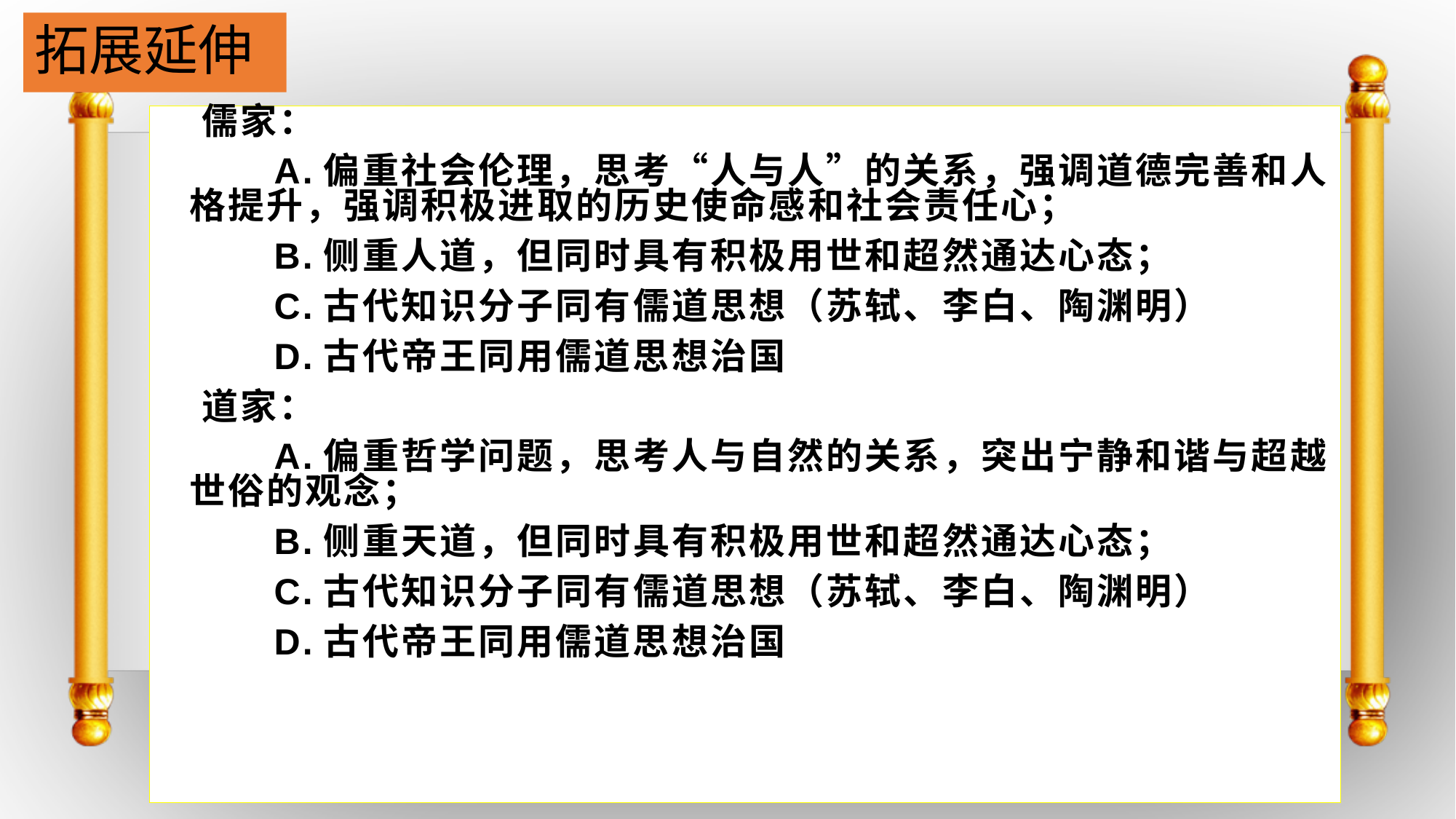

拓展延伸
   儒家：
         A.偏重社会伦理，思考“人与人”的关系，强调道德完善和人格提升，强调积极进取的历史使命感和社会责任心；
         B.侧重人道，但同时具有积极用世和超然通达心态；
         C.古代知识分子同有儒道思想（苏轼、李白、陶渊明）
         D.古代帝王同用儒道思想治国
   道家：
         A.偏重哲学问题，思考人与自然的关系，突出宁静和谐与超越世俗的观念；
         B.侧重天道，但同时具有积极用世和超然通达心态；
         C.古代知识分子同有儒道思想（苏轼、李白、陶渊明）
         D.古代帝王同用儒道思想治国